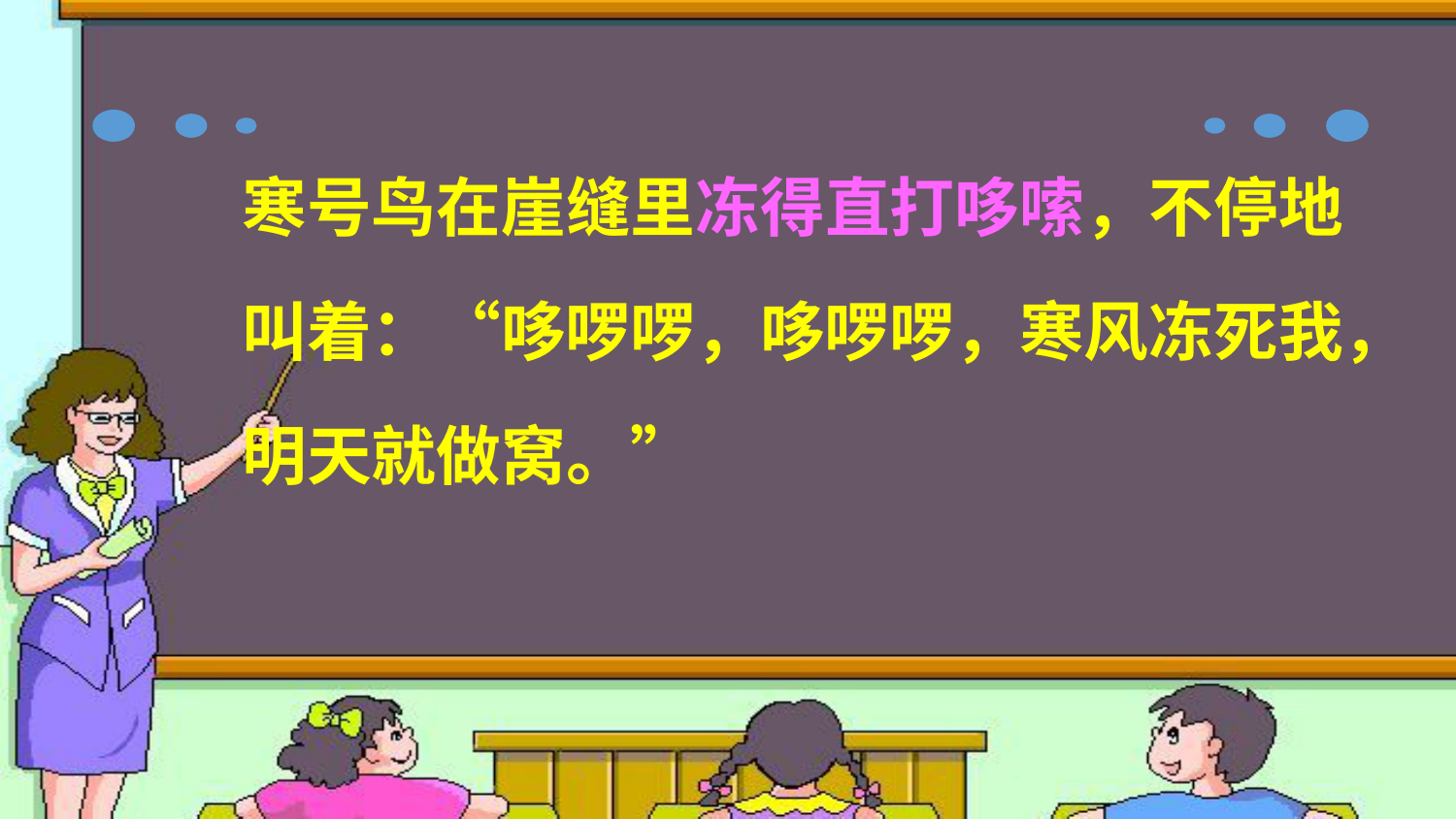

寒号鸟在崖缝里冻得直打哆嗦，不停地叫着：“哆啰啰，哆啰啰，寒风冻死我，明天就做窝。”